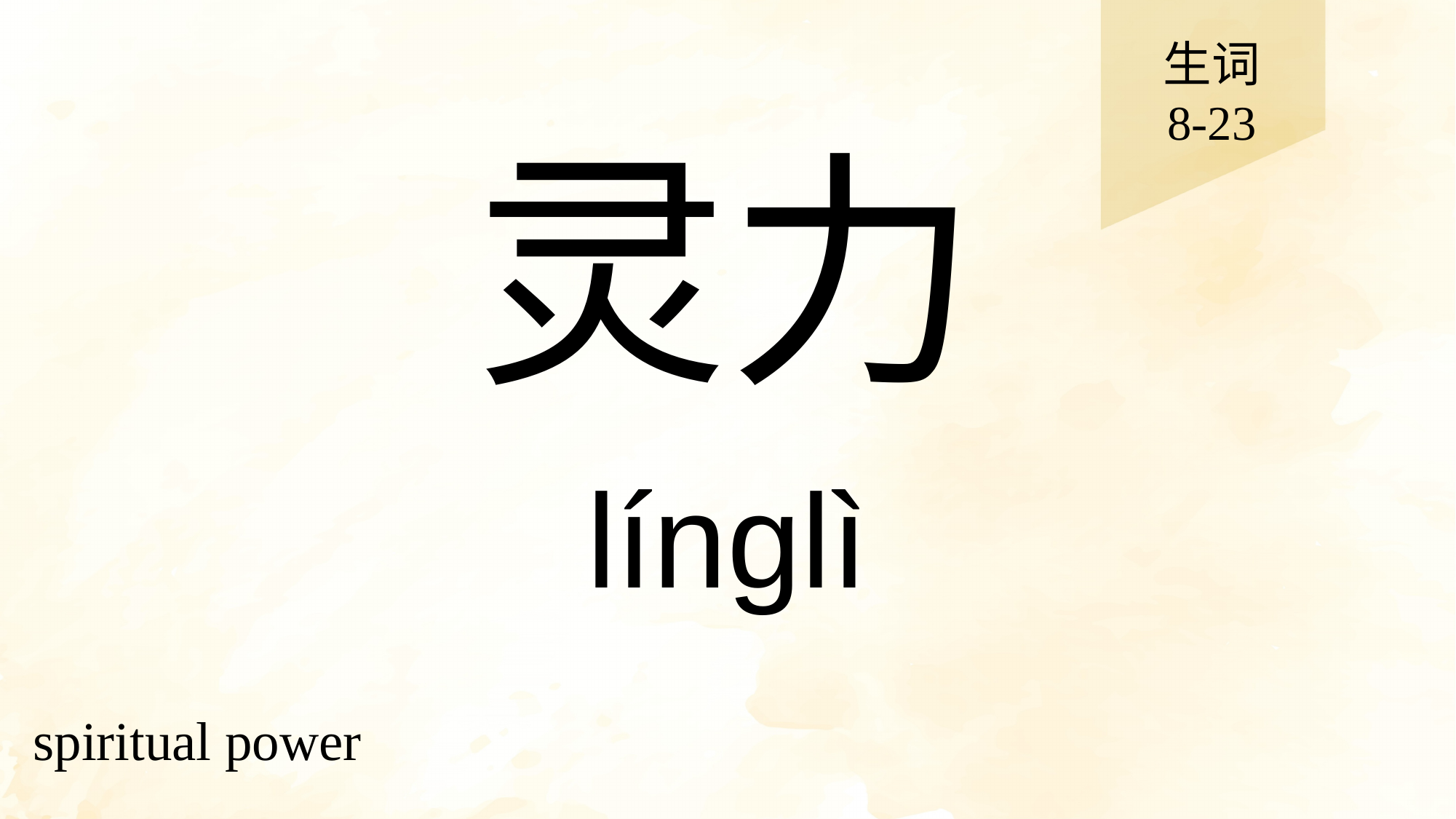

生词
8-23
# 灵力
línglì
spiritual power